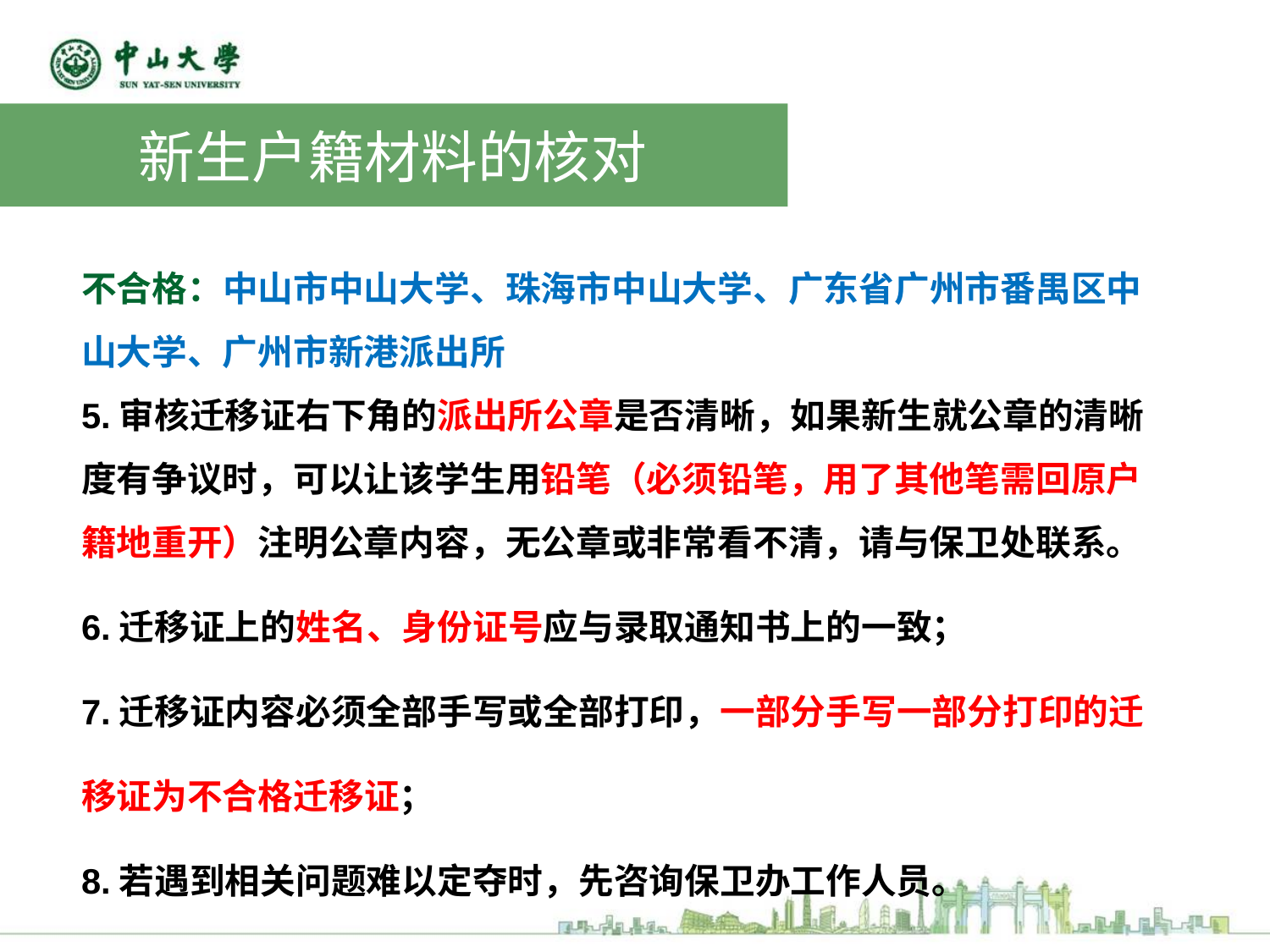

新生户籍材料的核对

不合格：中山市中山大学、珠海市中山大学、广东省广州市番禺区中山大学、广州市新港派出所
5.审核迁移证右下角的派出所公章是否清晰，如果新生就公章的清晰度有争议时，可以让该学生用铅笔（必须铅笔，用了其他笔需回原户籍地重开）注明公章内容，无公章或非常看不清，请与保卫处联系。
6.迁移证上的姓名、身份证号应与录取通知书上的一致；
7.迁移证内容必须全部手写或全部打印，一部分手写一部分打印的迁移证为不合格迁移证；
8.若遇到相关问题难以定夺时，先咨询保卫办工作人员。